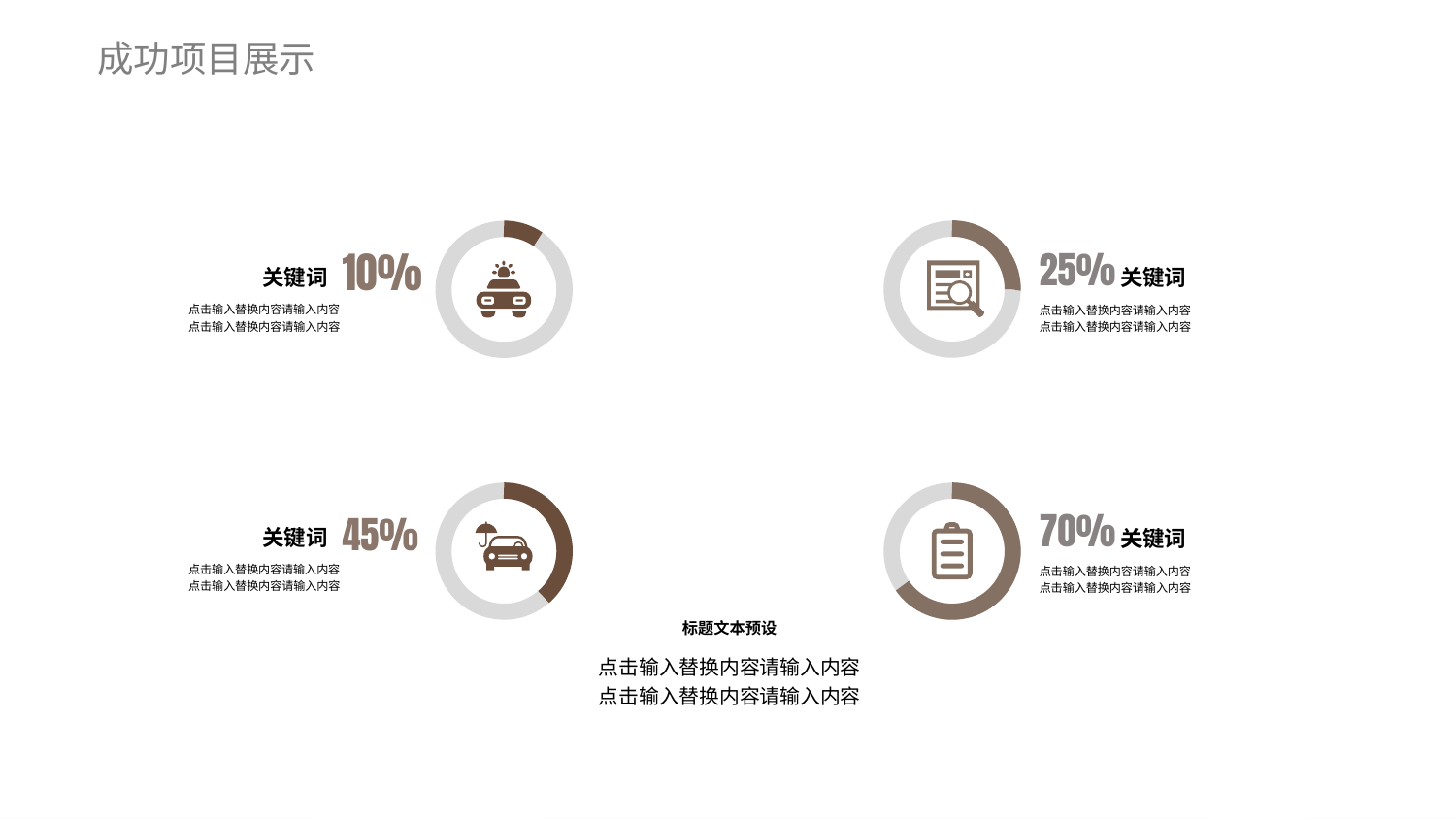

成功项目展示

25%
关键词
点击输入替换内容请输入内容
点击输入替换内容请输入内容

70%
关键词
点击输入替换内容请输入内容
点击输入替换内容请输入内容

10%
关键词
点击输入替换内容请输入内容
点击输入替换内容请输入内容

45%
关键词
点击输入替换内容请输入内容
点击输入替换内容请输入内容
标题文本预设
点击输入替换内容请输入内容
点击输入替换内容请输入内容